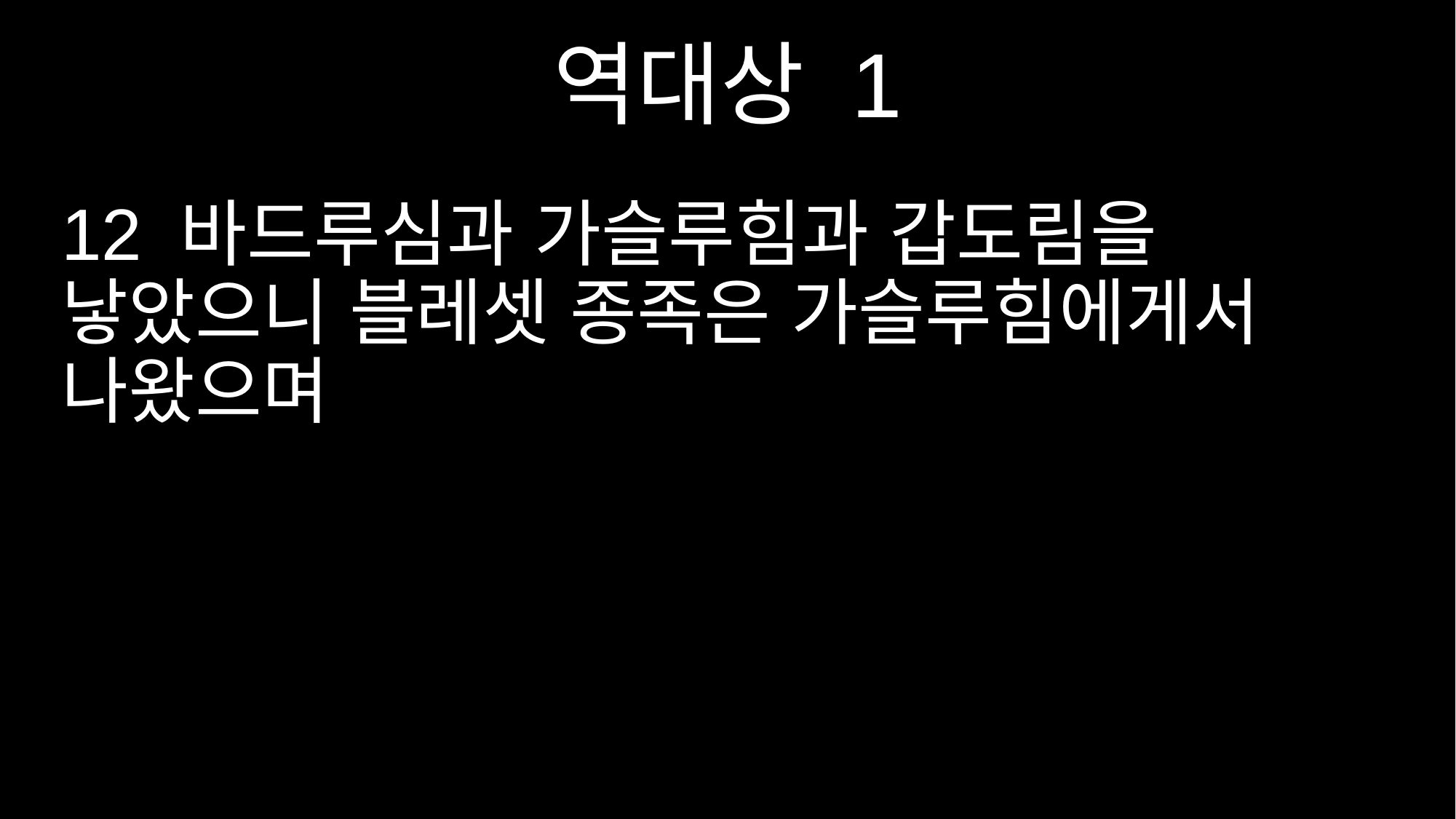

역대상 1
12 바드루심과 가슬루힘과 갑도림을 낳았으니 블레셋 종족은 가슬루힘에게서 나왔으며